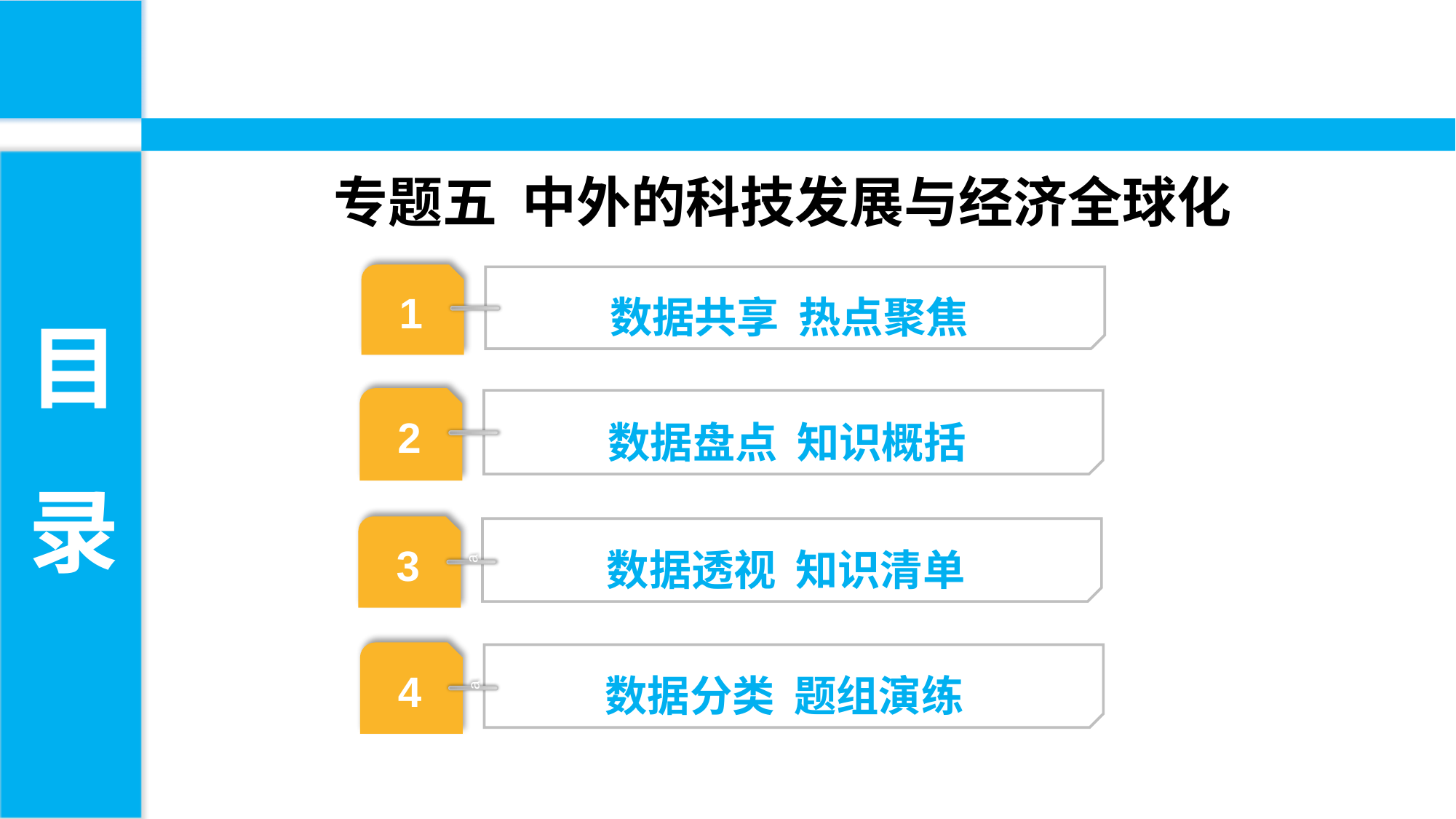

专题五  中外的科技发展与经济全球化

目
录
数据共享  热点聚焦
1

数据盘点  知识概括
2

数据透视  知识清单
3

a
数据分类  题组演练
4

a